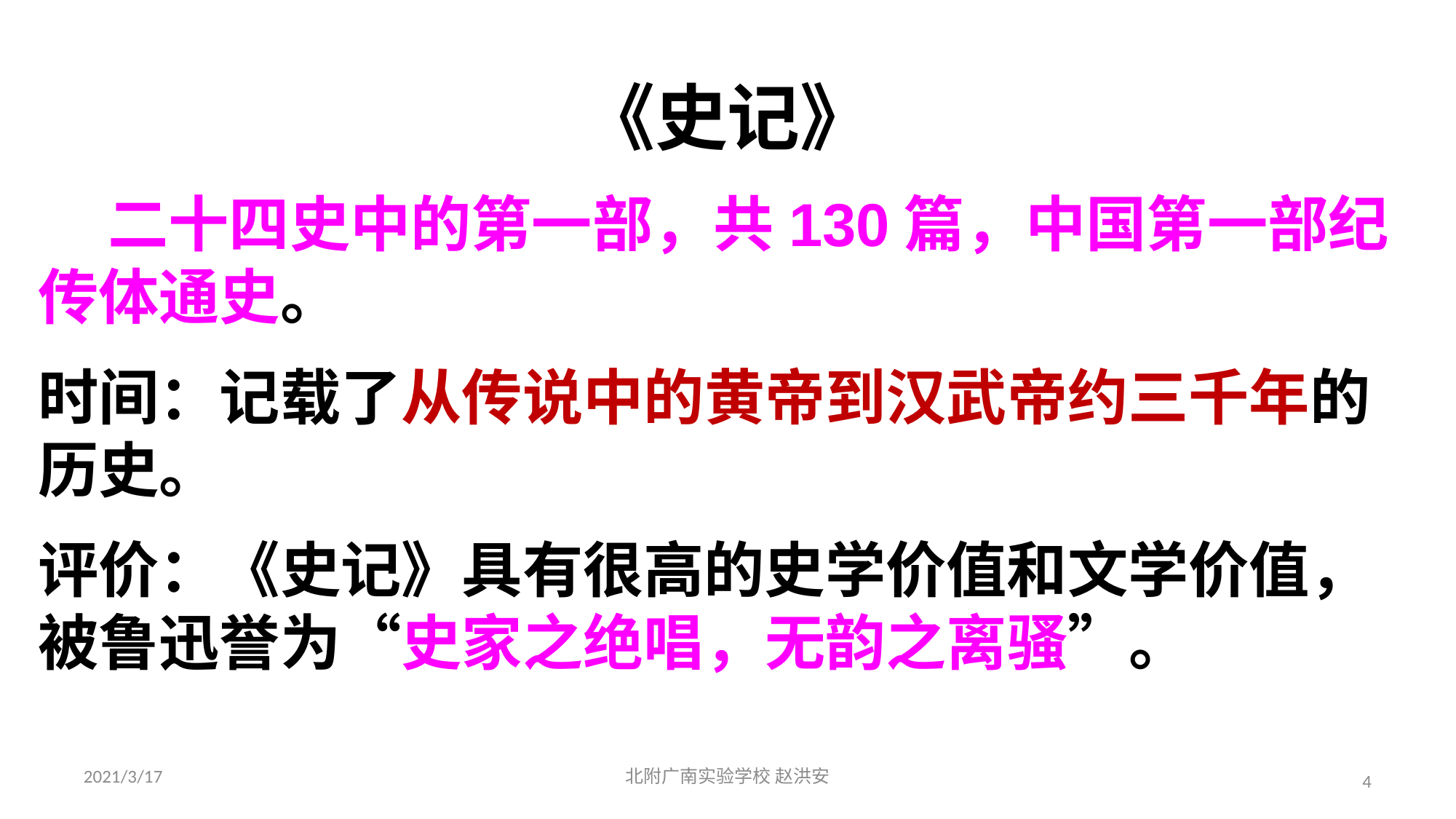

《史记》
    二十四史中的第一部，共130篇，中国第一部纪传体通史。
时间：记载了从传说中的黄帝到汉武帝约三千年的历史。
评价：《史记》具有很高的史学价值和文学价值，被鲁迅誉为“史家之绝唱，无韵之离骚”。
2021/3/17
北附广南实验学校 赵洪安
4